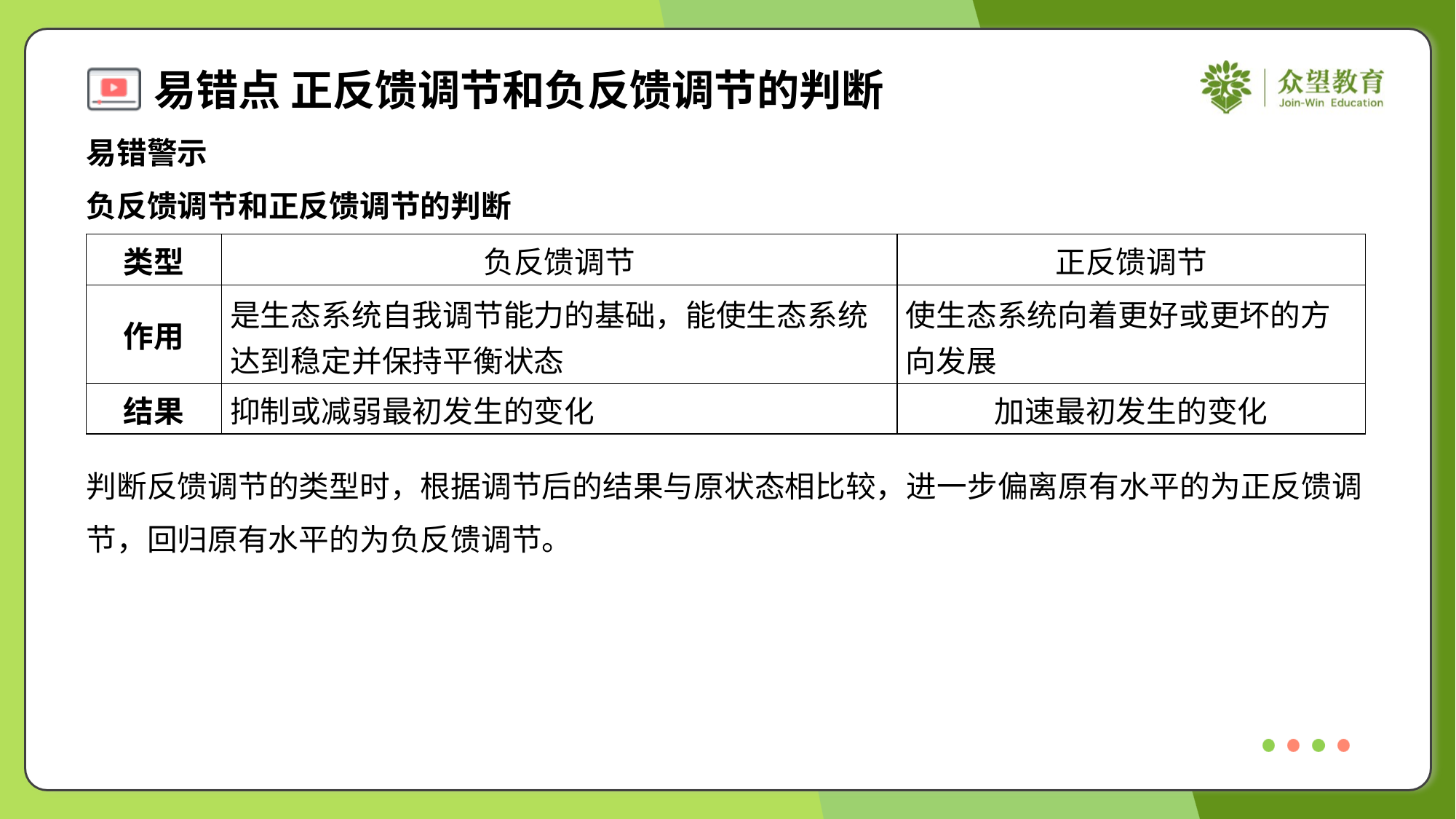

易错警示
负反馈调节和正反馈调节的判断
| 类型 | 负反馈调节 | 正反馈调节 |
| --- | --- | --- |
| 作用 | 是生态系统自我调节能力的基础，能使生态系统 达到稳定并保持平衡状态 | 使生态系统向着更好或更坏的方 向发展 |
| 结果 | 抑制或减弱最初发生的变化 | 加速最初发生的变化 |
判断反馈调节的类型时，根据调节后的结果与原状态相比较，进一步偏离原有水平的为正反馈调
节，回归原有水平的为负反馈调节。